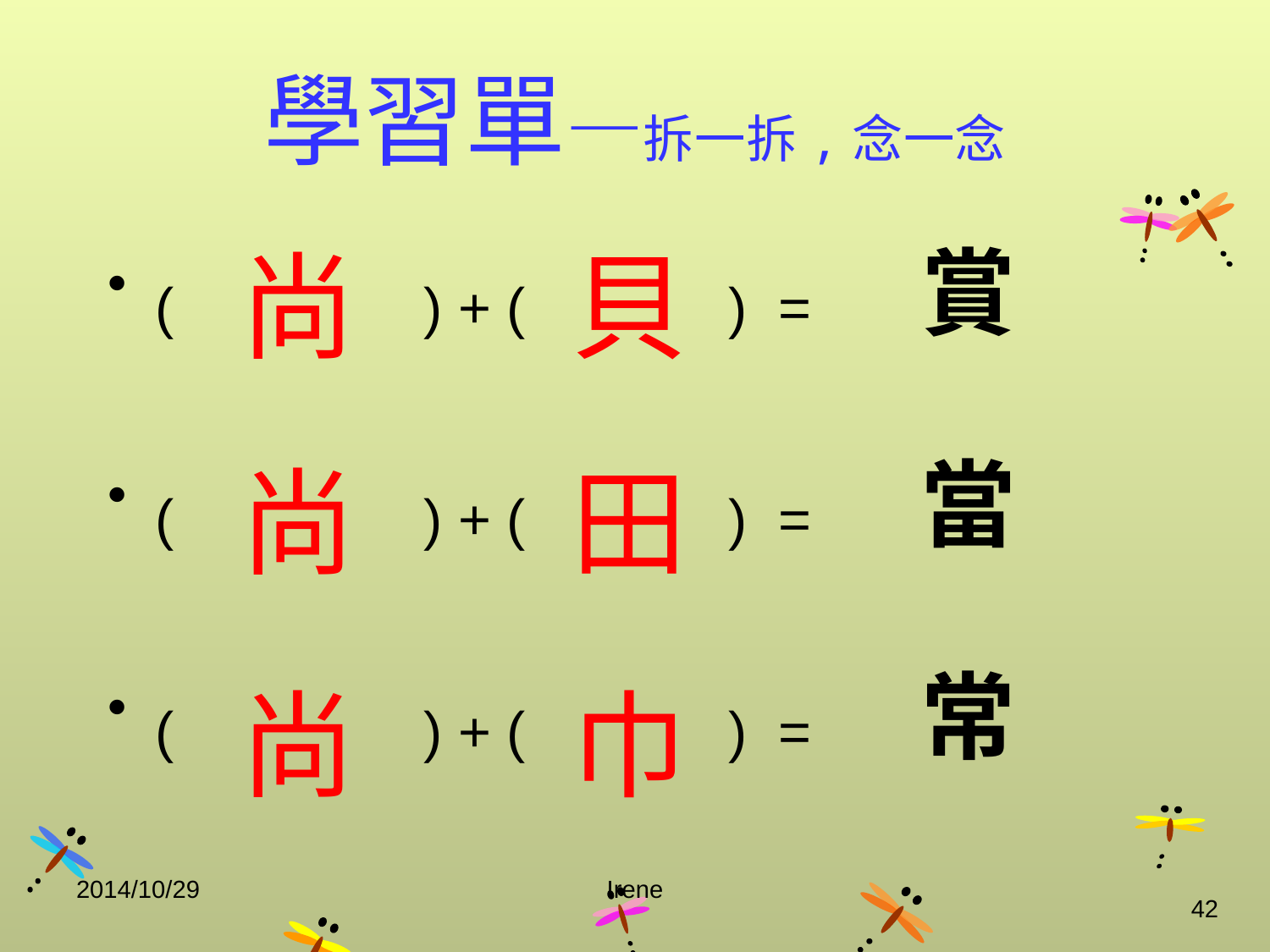

# 學習單—拆一拆,念一念
(                ) + (             )  =      賞

(                ) + (             )  =      當

(                ) + (             )  =      常
尚

貝

尚

田

尚

巾

2014/10/29
Irene